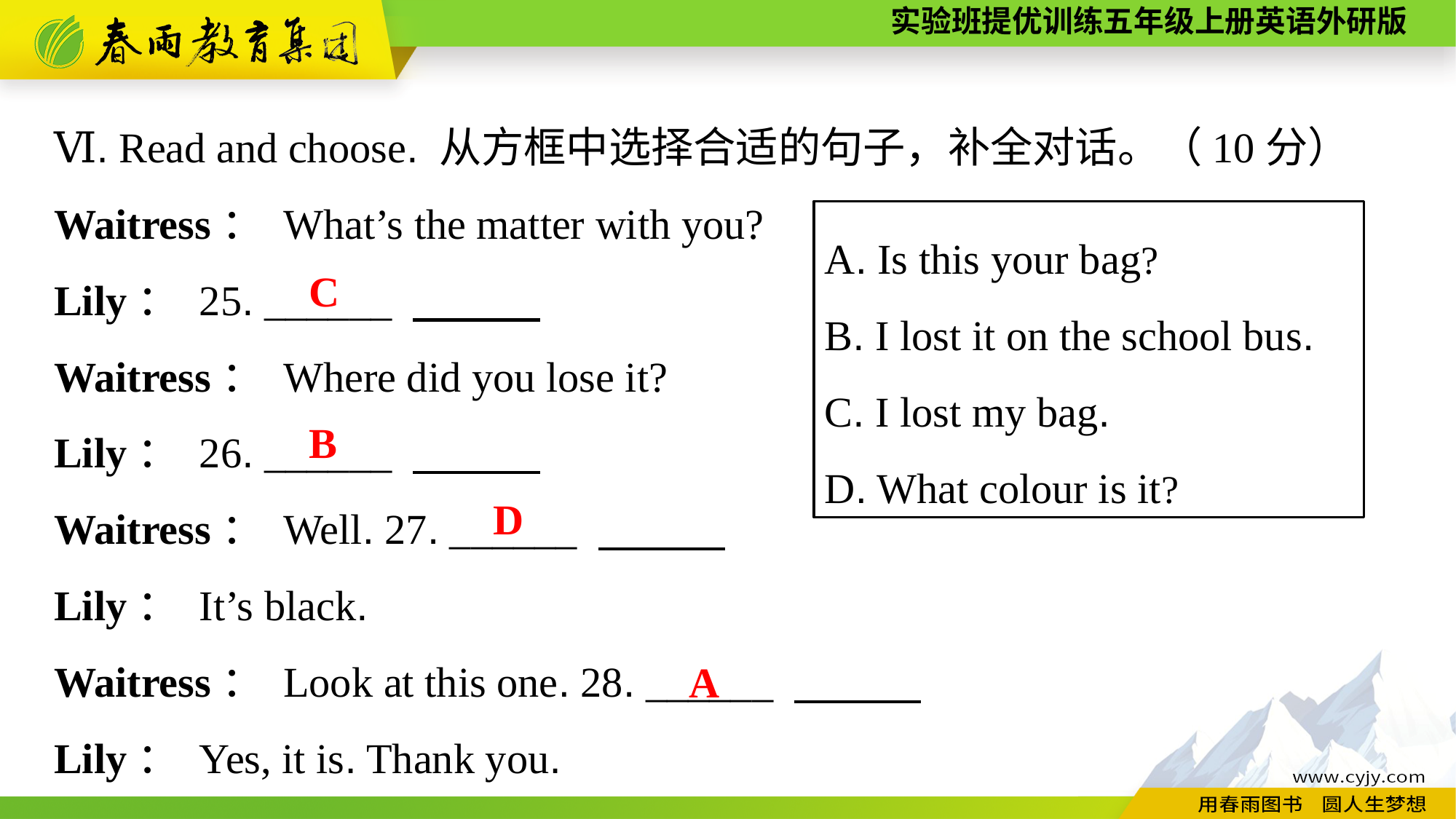

Ⅵ. Read and choose. 从方框中选择合适的句子，补全对话。（10分）
Waitress： What’s the matter with you?
Lily： 25. ______
Waitress： Where did you lose it?
Lily： 26. ______
Waitress： Well. 27. ______
Lily： It’s black.
Waitress： Look at this one. 28. ______
Lily： Yes, it is. Thank you.
A. Is this your bag?
B. I lost it on the school bus.
C. I lost my bag.
D. What colour is it?
C
B
D
A